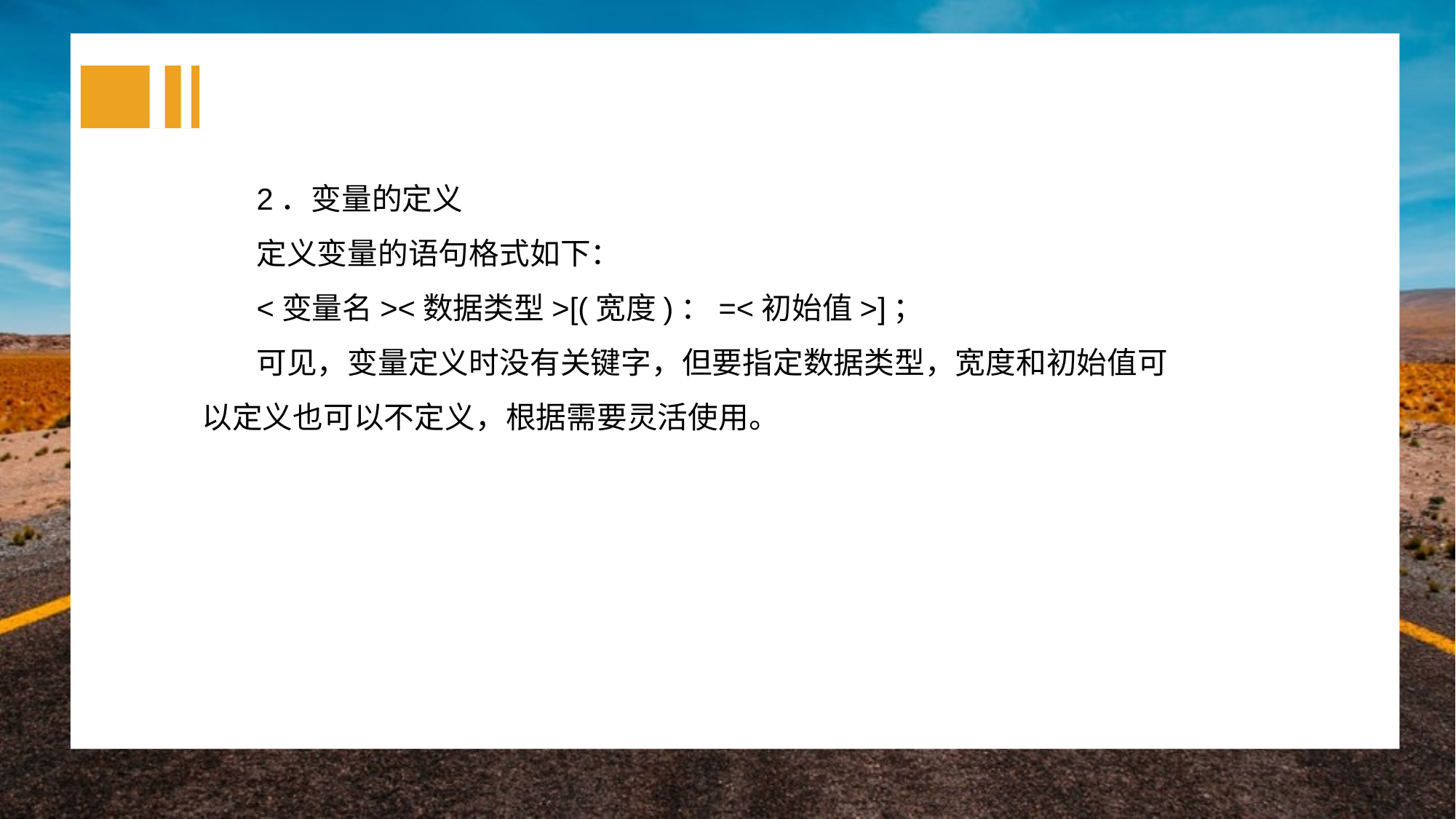

2．变量的定义
定义变量的语句格式如下：
<变量名><数据类型>[(宽度)：=<初始值>]；
可见，变量定义时没有关键字，但要指定数据类型，宽度和初始值可以定义也可以不定义，根据需要灵活使用。